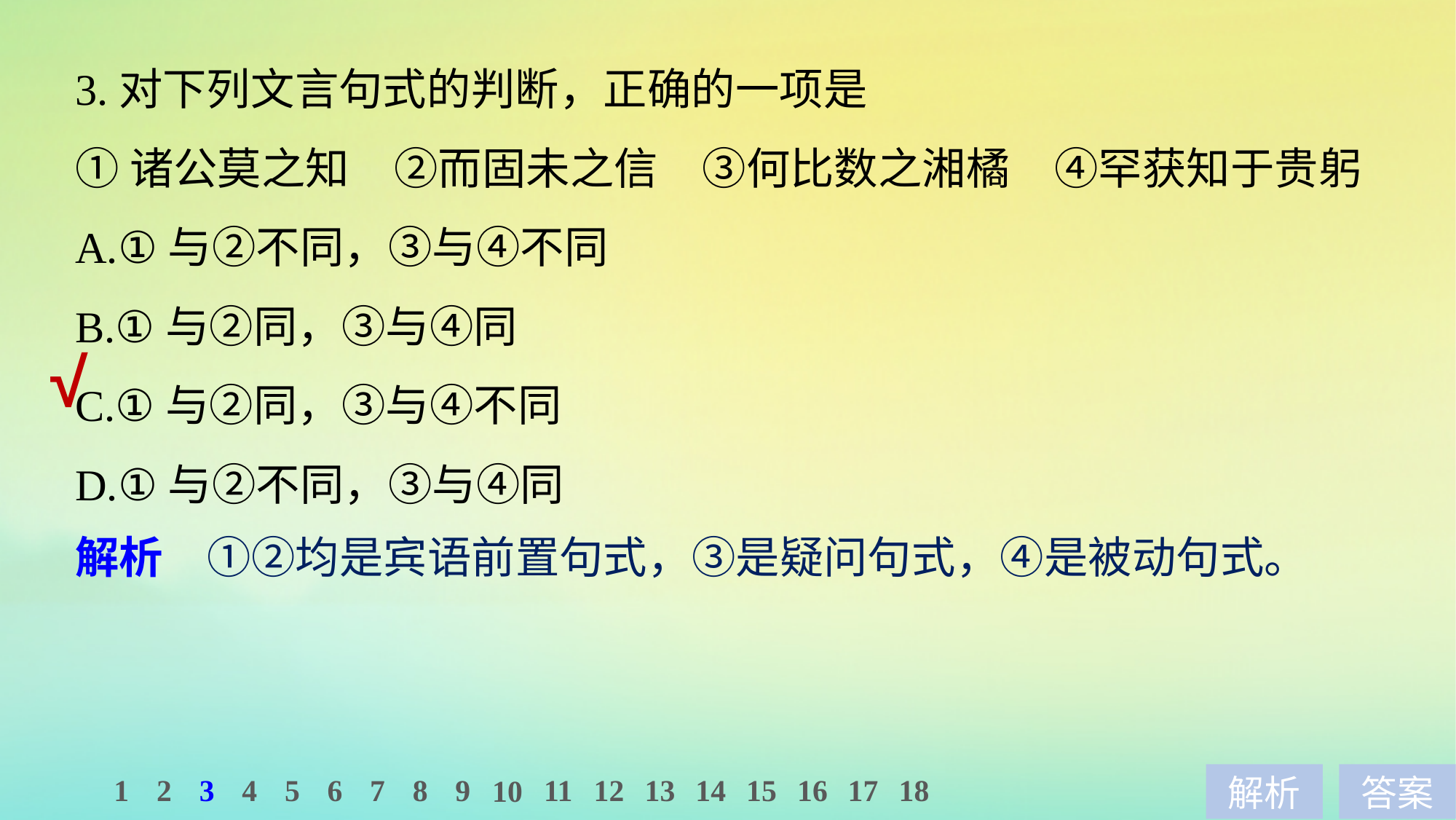

3.对下列文言句式的判断，正确的一项是
①诸公莫之知　②而固未之信　③何比数之湘橘　④罕获知于贵躬
A.①与②不同，③与④不同
B.①与②同，③与④同
C.①与②同，③与④不同
D.①与②不同，③与④同
√
解析　①②均是宾语前置句式，③是疑问句式，④是被动句式。
1
2
3
4
5
6
7
8
9
11
12
13
14
15
16
17
18
10
解析
答案